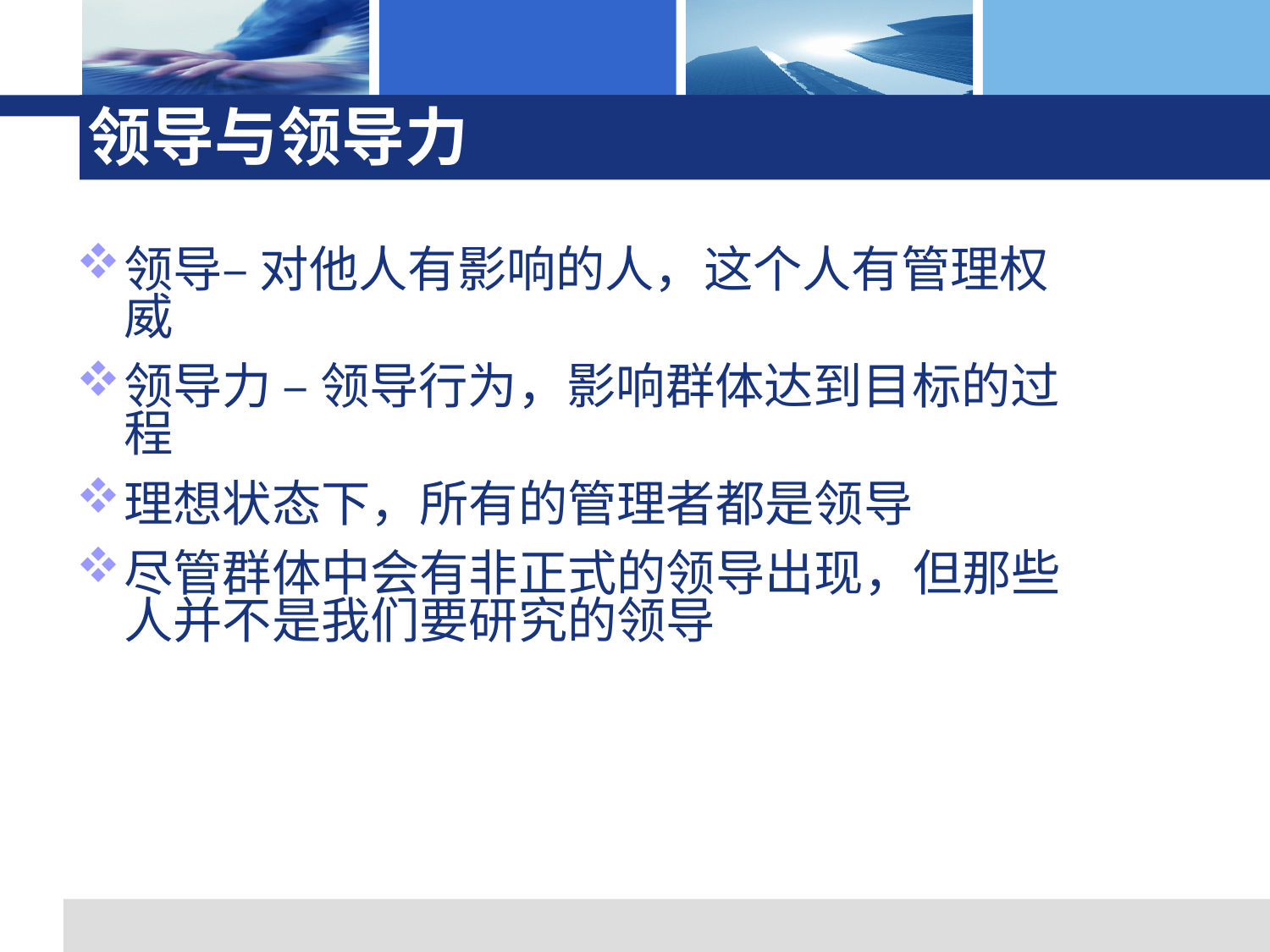

# 领导与领导力
领导– 对他人有影响的人，这个人有管理权威
领导力 – 领导行为，影响群体达到目标的过程
理想状态下，所有的管理者都是领导
尽管群体中会有非正式的领导出现，但那些人并不是我们要研究的领导